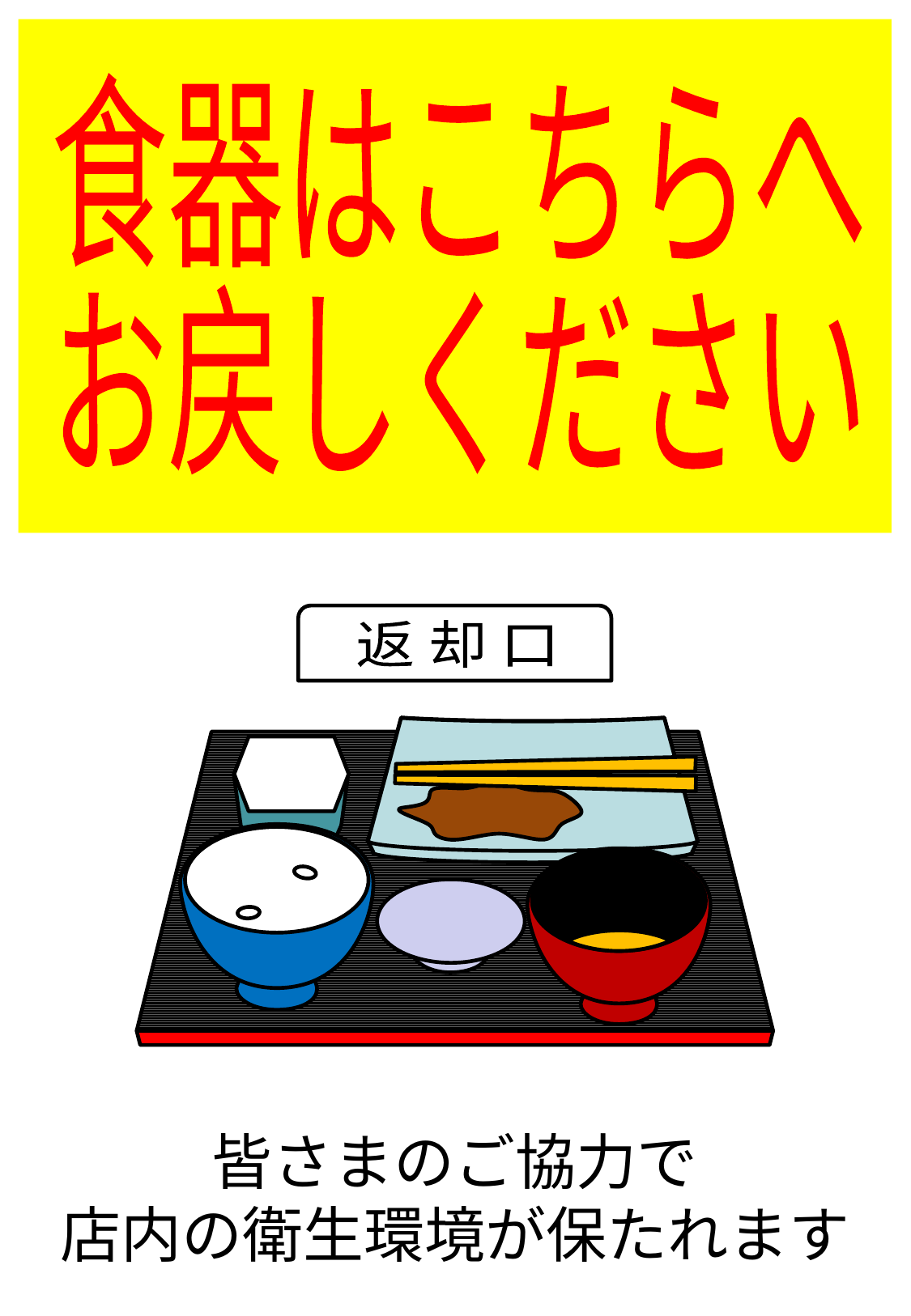

食器はこちらへ
お戻しください

返 却 口

皆さまのご協力で
店内の衛生環境が保たれます